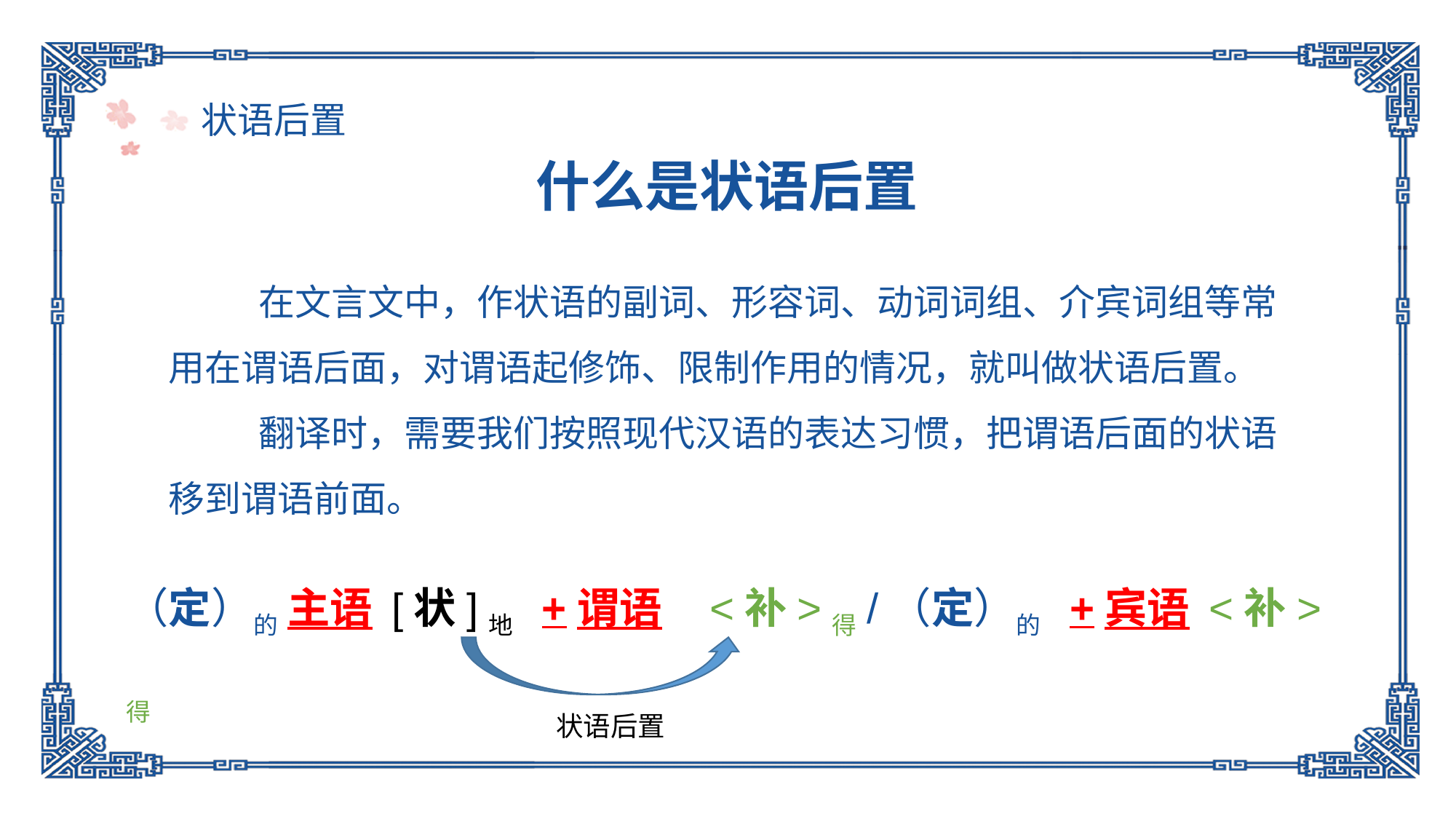

状语后置
什么是状语后置
          在文言文中，作状语的副词、形容词、动词词组、介宾词组等常用在谓语后面，对谓语起修饰、限制作用的情况，就叫做状语后置。
          翻译时，需要我们按照现代汉语的表达习惯，把谓语后面的状语移到谓语前面。
（定）的 主语 [状]地  +谓语    <补>得/（定）的  +宾语 <补>得

状语后置